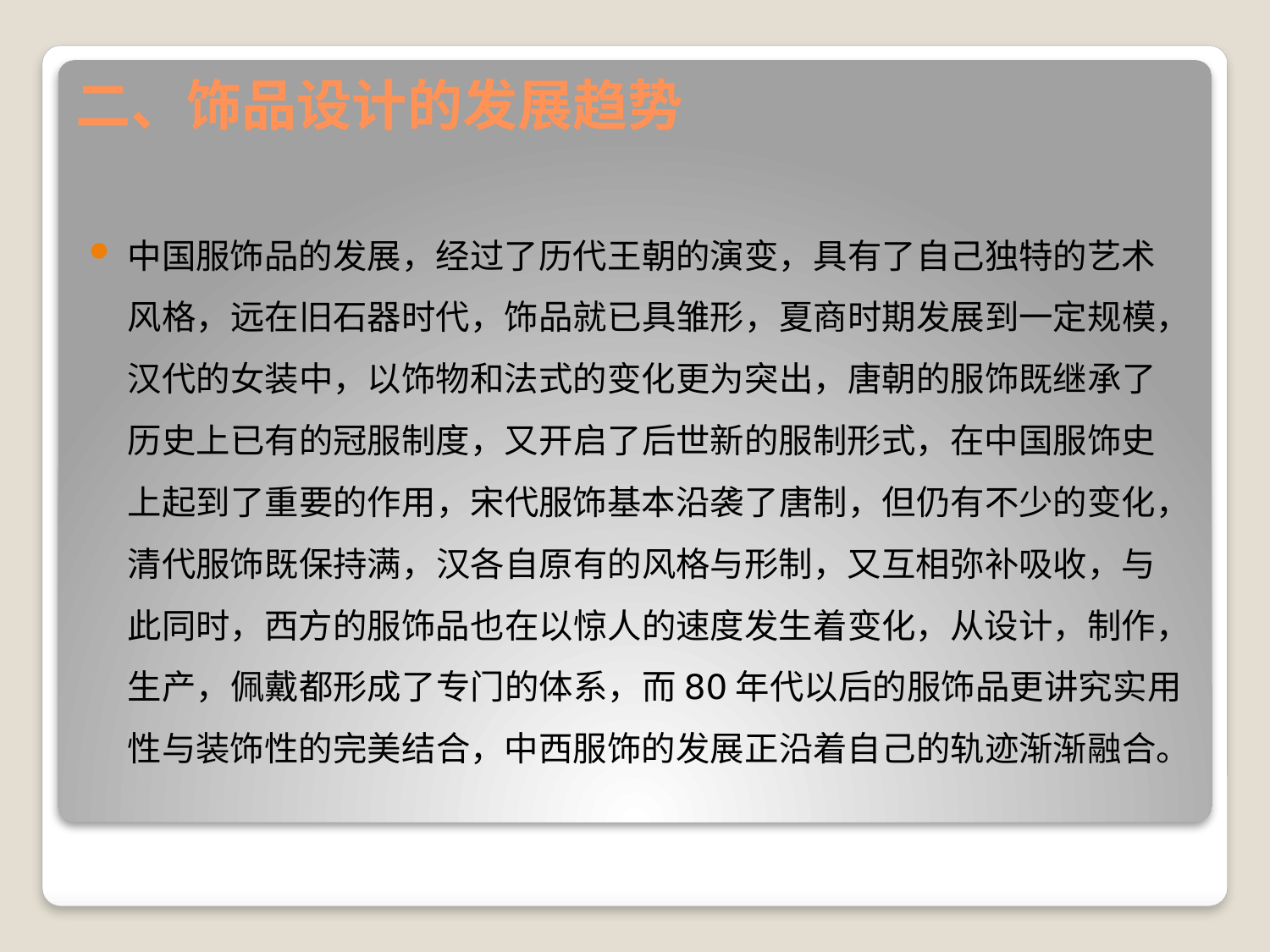

# 二、饰品设计的发展趋势
中国服饰品的发展，经过了历代王朝的演变，具有了自己独特的艺术风格，远在旧石器时代，饰品就已具雏形，夏商时期发展到一定规模，汉代的女装中，以饰物和法式的变化更为突出，唐朝的服饰既继承了历史上已有的冠服制度，又开启了后世新的服制形式，在中国服饰史上起到了重要的作用，宋代服饰基本沿袭了唐制，但仍有不少的变化，清代服饰既保持满，汉各自原有的风格与形制，又互相弥补吸收，与此同时，西方的服饰品也在以惊人的速度发生着变化，从设计，制作，生产，佩戴都形成了专门的体系，而80年代以后的服饰品更讲究实用性与装饰性的完美结合，中西服饰的发展正沿着自己的轨迹渐渐融合。